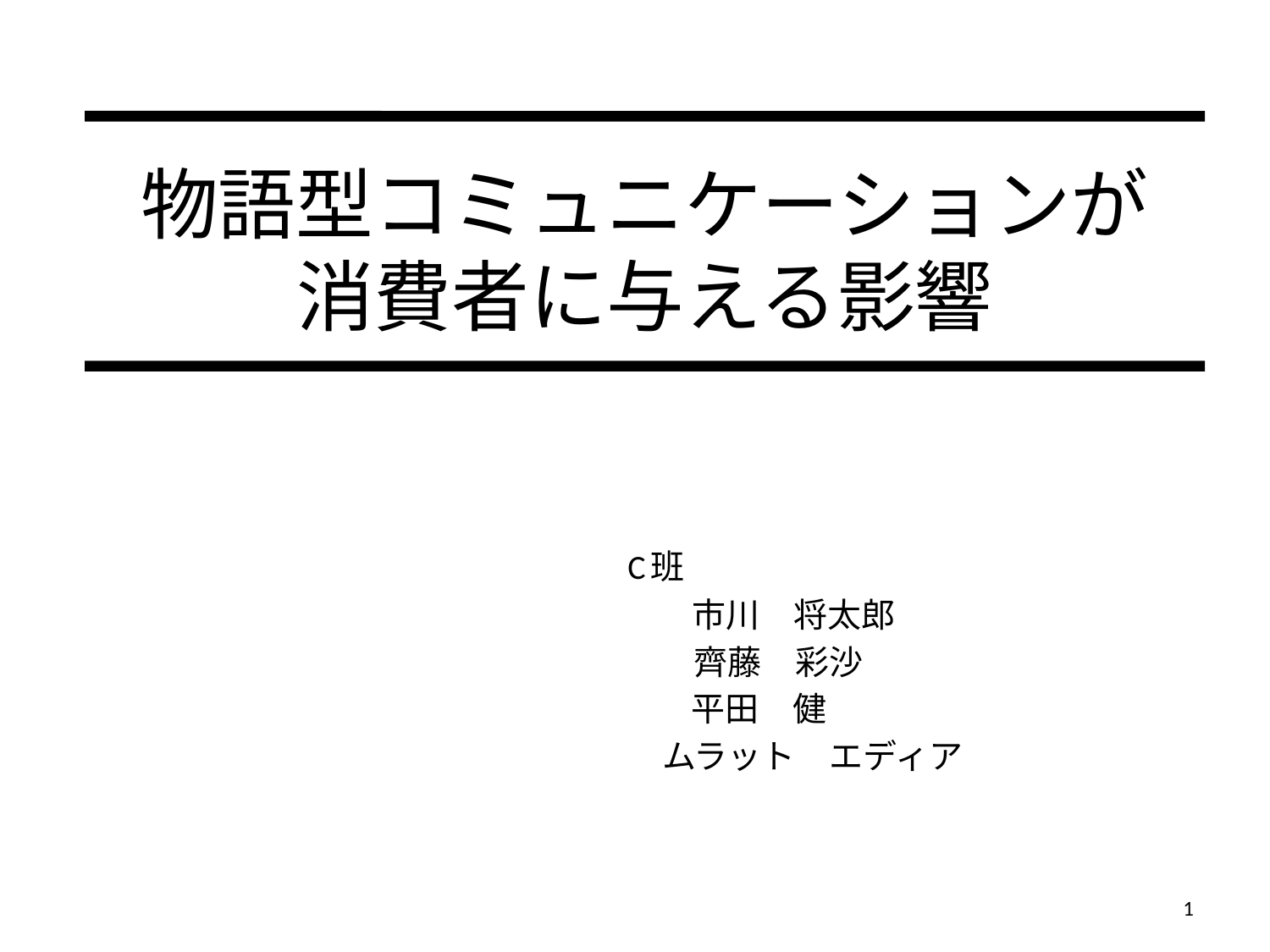

# 物語型コミュニケーションが 消費者に与える影響

          C班
                                         市川　将太郎
                                     齊藤　彩沙
                                平田　健
                                              ムラット　エディア
1